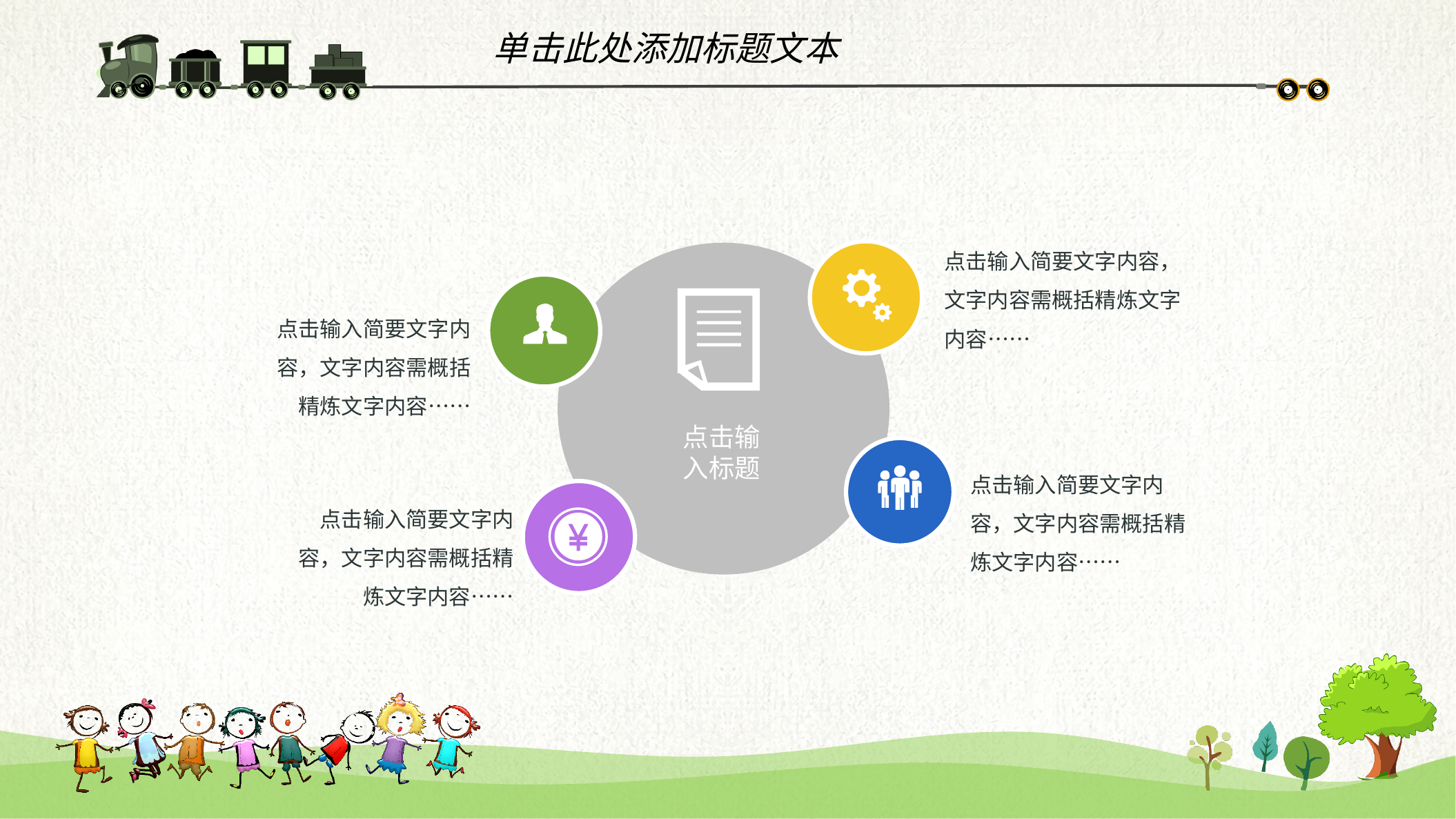

单击此处添加标题文本
点击输入简要文字内容，文字内容需概括精炼文字内容……

点击输入简要文字内容，文字内容需概括精炼文字内容……

点击输
入标题

点击输入简要文字内容，文字内容需概括精炼文字内容……

点击输入简要文字内容，文字内容需概括精炼文字内容……